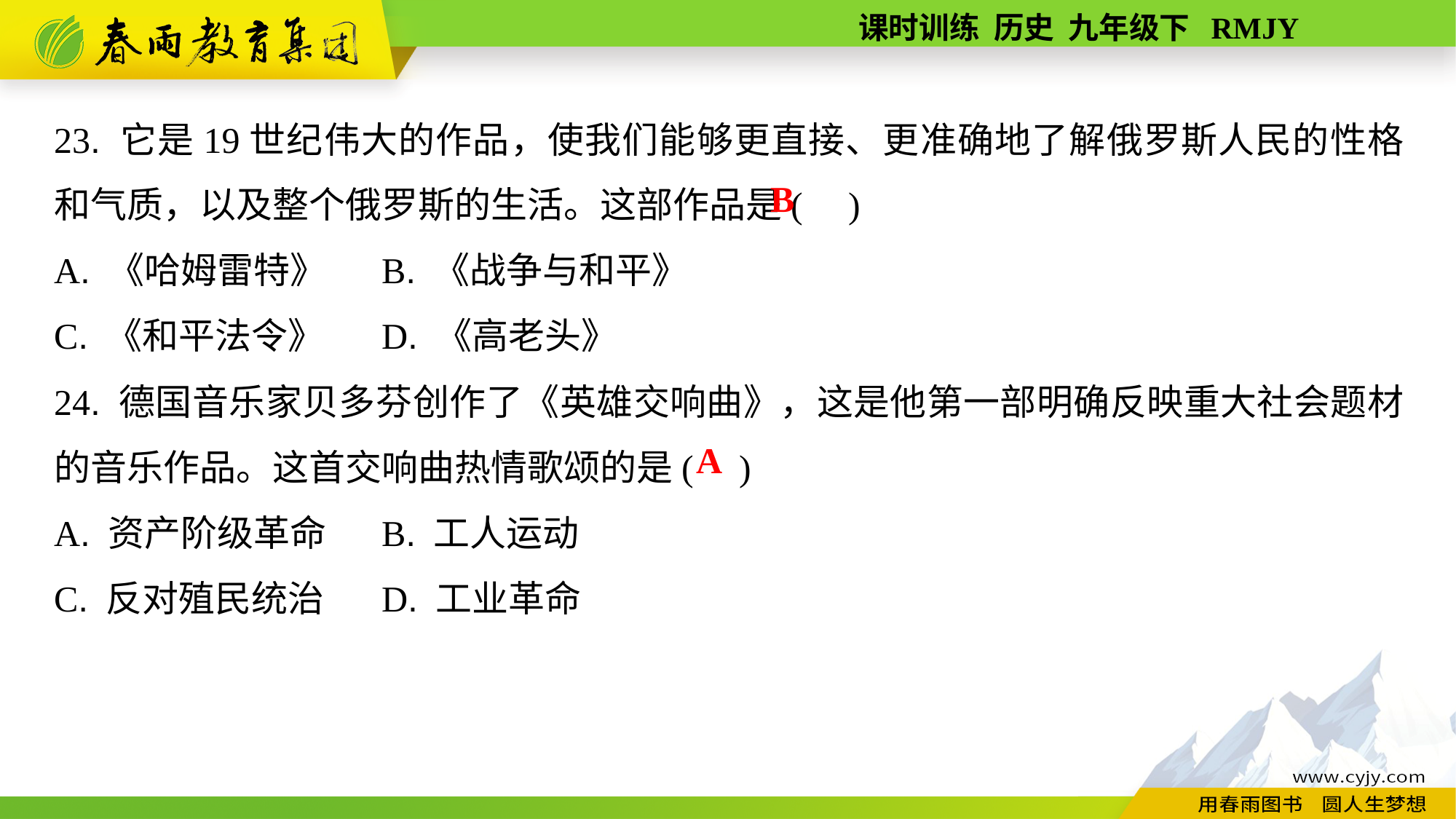

23. 它是19世纪伟大的作品，使我们能够更直接、更准确地了解俄罗斯人民的性格和气质，以及整个俄罗斯的生活。这部作品是(     )
A. 《哈姆雷特》	B. 《战争与和平》
C. 《和平法令》	D. 《高老头》
24. 德国音乐家贝多芬创作了《英雄交响曲》，这是他第一部明确反映重大社会题材的音乐作品。这首交响曲热情歌颂的是(     )
A. 资产阶级革命	B. 工人运动
C. 反对殖民统治	D. 工业革命
B
A